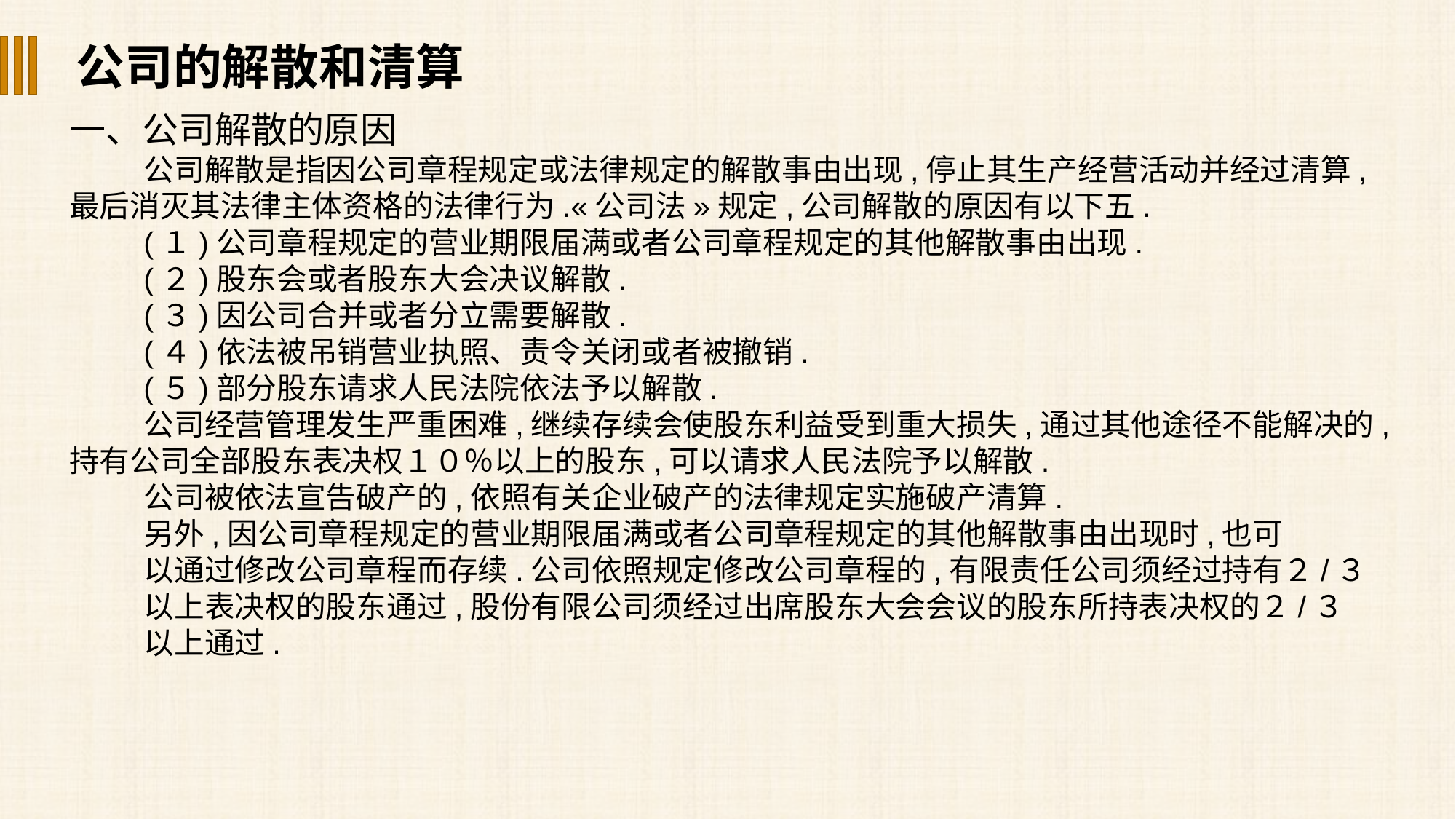

公司的解散和清算

一、公司解散的原因
公司解散是指因公司章程规定或法律规定的解散事由出现,停止其生产经营活动并经过清算,最后消灭其法律主体资格的法律行为.«公司法»规定,公司解散的原因有以下五.
(１)公司章程规定的营业期限届满或者公司章程规定的其他解散事由出现.
(２)股东会或者股东大会决议解散.
(３)因公司合并或者分立需要解散.
(４)依法被吊销营业执照、责令关闭或者被撤销.
(５)部分股东请求人民法院依法予以解散.
公司经营管理发生严重困难,继续存续会使股东利益受到重大损失,通过其他途径不能解决的,持有公司全部股东表决权１０％以上的股东,可以请求人民法院予以解散.
公司被依法宣告破产的,依照有关企业破产的法律规定实施破产清算.
另外,因公司章程规定的营业期限届满或者公司章程规定的其他解散事由出现时,也可
以通过修改公司章程而存续.公司依照规定修改公司章程的,有限责任公司须经过持有２/３
以上表决权的股东通过,股份有限公司须经过出席股东大会会议的股东所持表决权的２/３
以上通过.